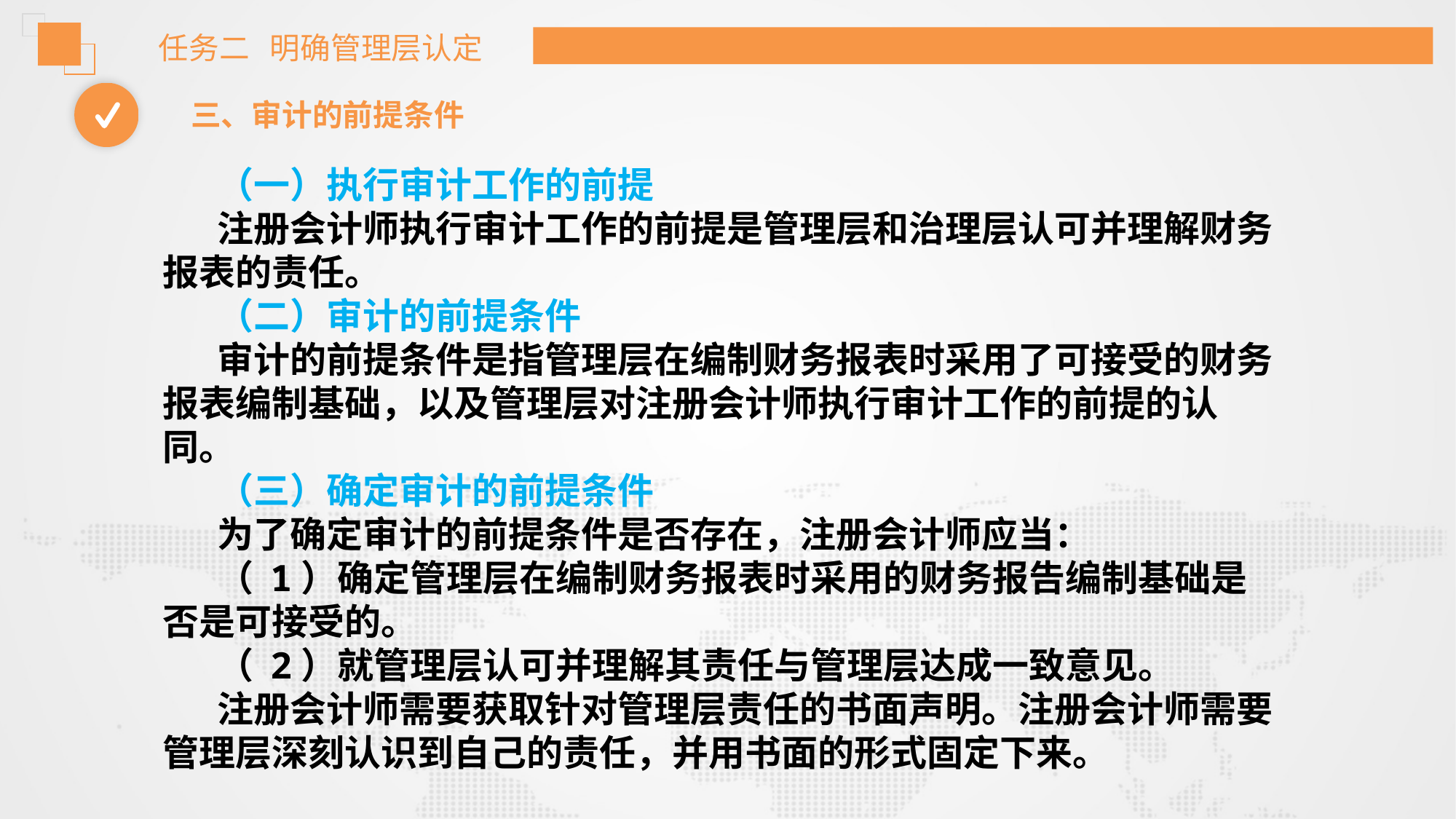

任务二   明确管理层认定

三、审计的前提条件
（一）执行审计工作的前提
注册会计师执行审计工作的前提是管理层和治理层认可并理解财务报表的责任。
（二）审计的前提条件
审计的前提条件是指管理层在编制财务报表时采用了可接受的财务报表编制基础，以及管理层对注册会计师执行审计工作的前提的认同。
（三）确定审计的前提条件
为了确定审计的前提条件是否存在，注册会计师应当：
（ 1）确定管理层在编制财务报表时采用的财务报告编制基础是否是可接受的。
（ 2）就管理层认可并理解其责任与管理层达成一致意见。
注册会计师需要获取针对管理层责任的书面声明。注册会计师需要管理层深刻认识到自己的责任，并用书面的形式固定下来。